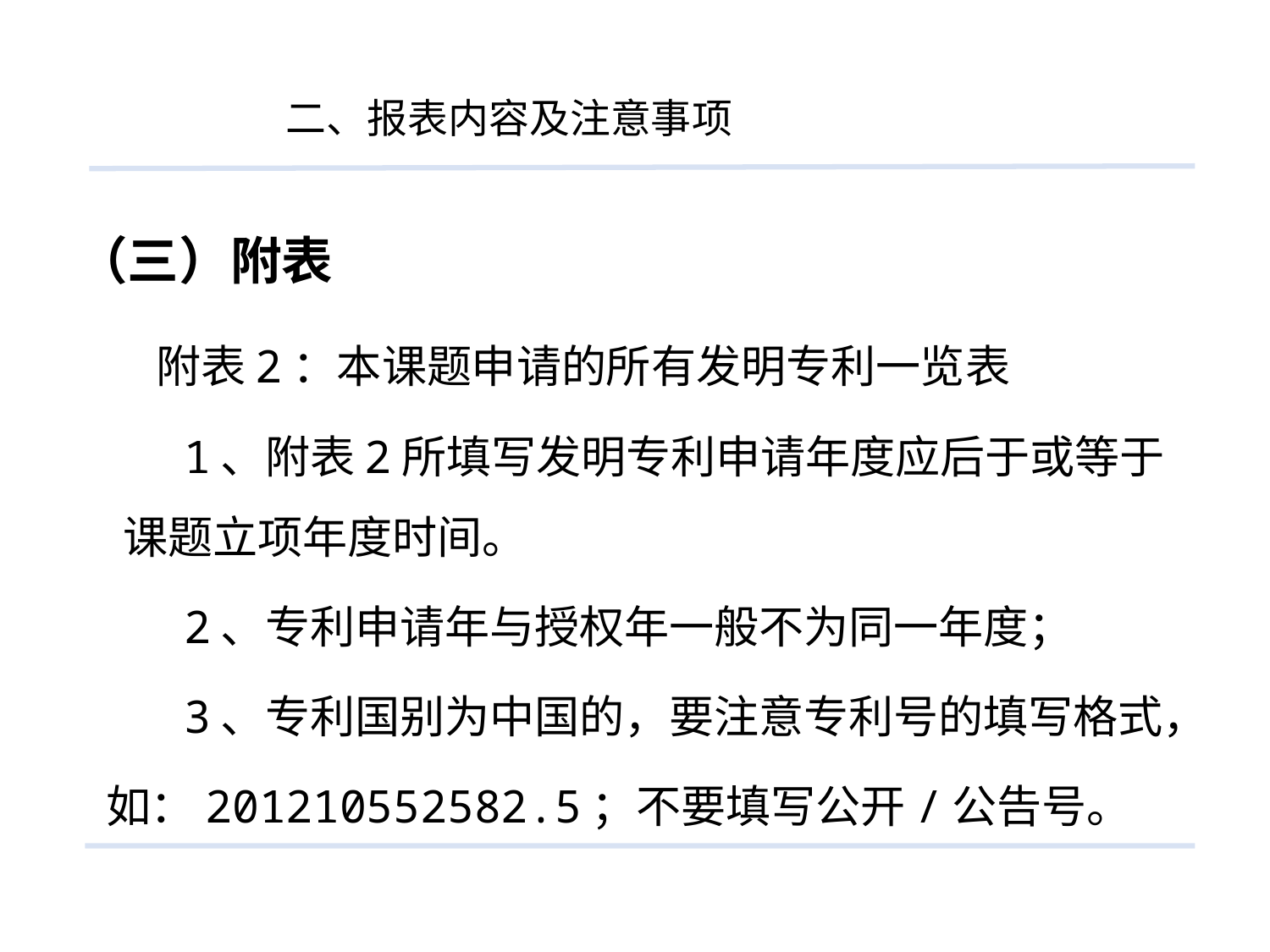

# 二、报表内容及注意事项
（三）附表
      附表2：本课题申请的所有发明专利一览表
    1、附表2所填写发明专利申请年度应后于或等于课题立项年度时间。
    2、专利申请年与授权年一般不为同一年度；
    3、专利国别为中国的，要注意专利号的填写格式，
  如：201210552582.5；不要填写公开/公告号。